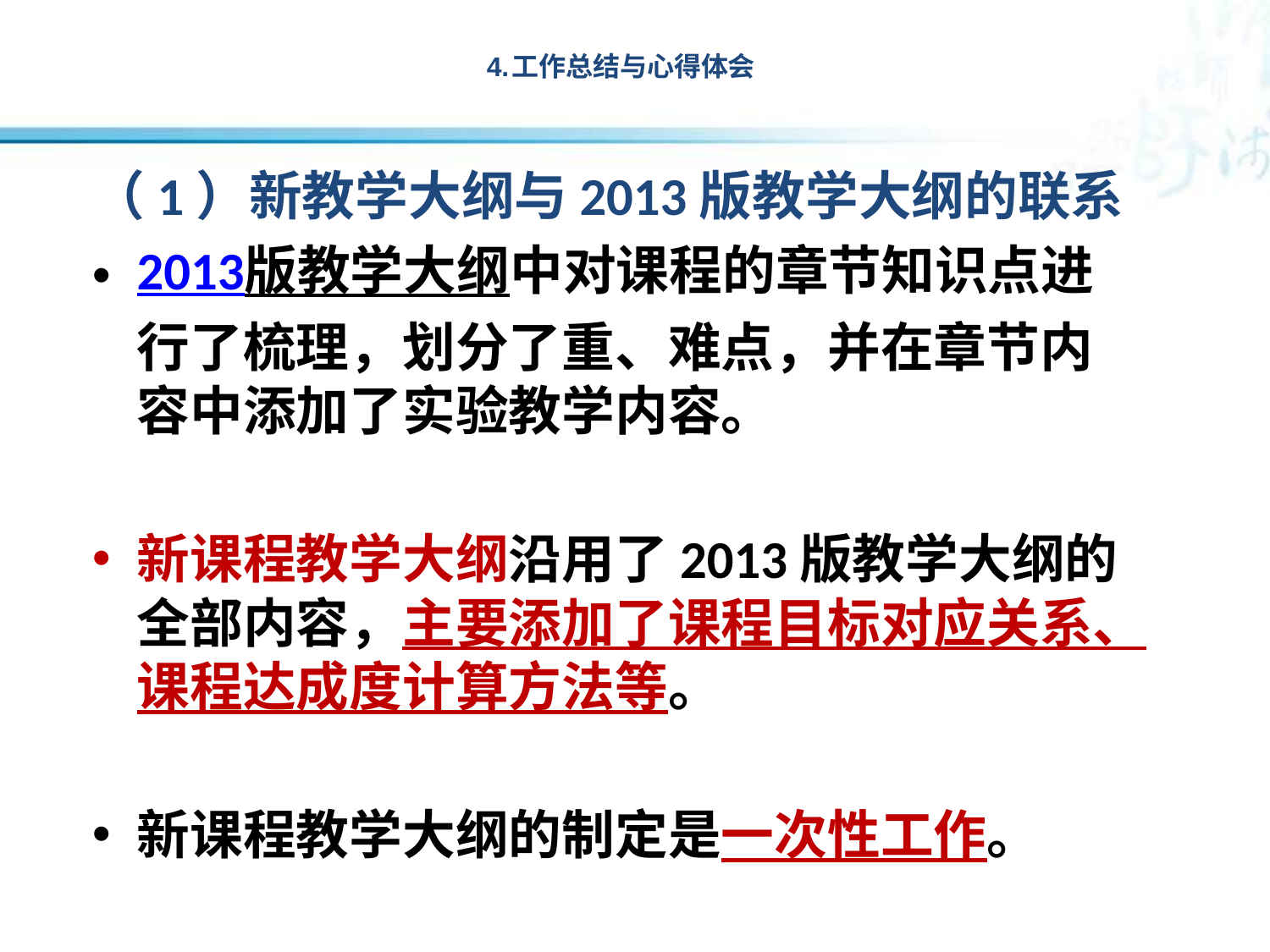

# 4.工作总结与心得体会
（1）新教学大纲与2013版教学大纲的联系
2013版教学大纲中对课程的章节知识点进行了梳理，划分了重、难点，并在章节内容中添加了实验教学内容。

新课程教学大纲沿用了2013版教学大纲的全部内容，主要添加了课程目标对应关系、课程达成度计算方法等。

新课程教学大纲的制定是一次性工作。